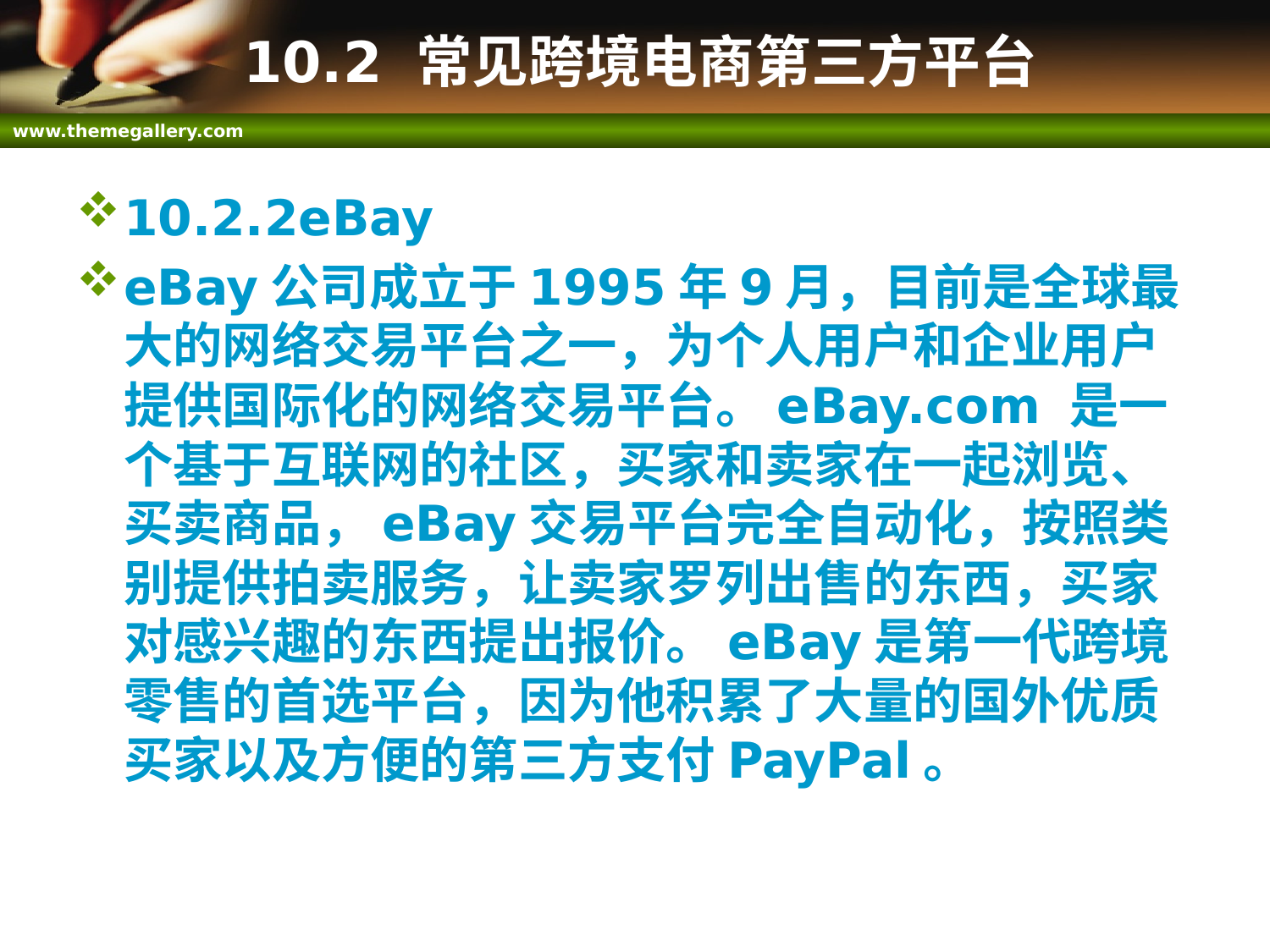

# 10.2 常见跨境电商第三方平台
10.2.2eBay
eBay公司成立于1995年9月，目前是全球最大的网络交易平台之一，为个人用户和企业用户提供国际化的网络交易平台。eBay.com 是一个基于互联网的社区，买家和卖家在一起浏览、买卖商品，eBay交易平台完全自动化，按照类别提供拍卖服务，让卖家罗列出售的东西，买家对感兴趣的东西提出报价。eBay是第一代跨境零售的首选平台，因为他积累了大量的国外优质买家以及方便的第三方支付PayPal。